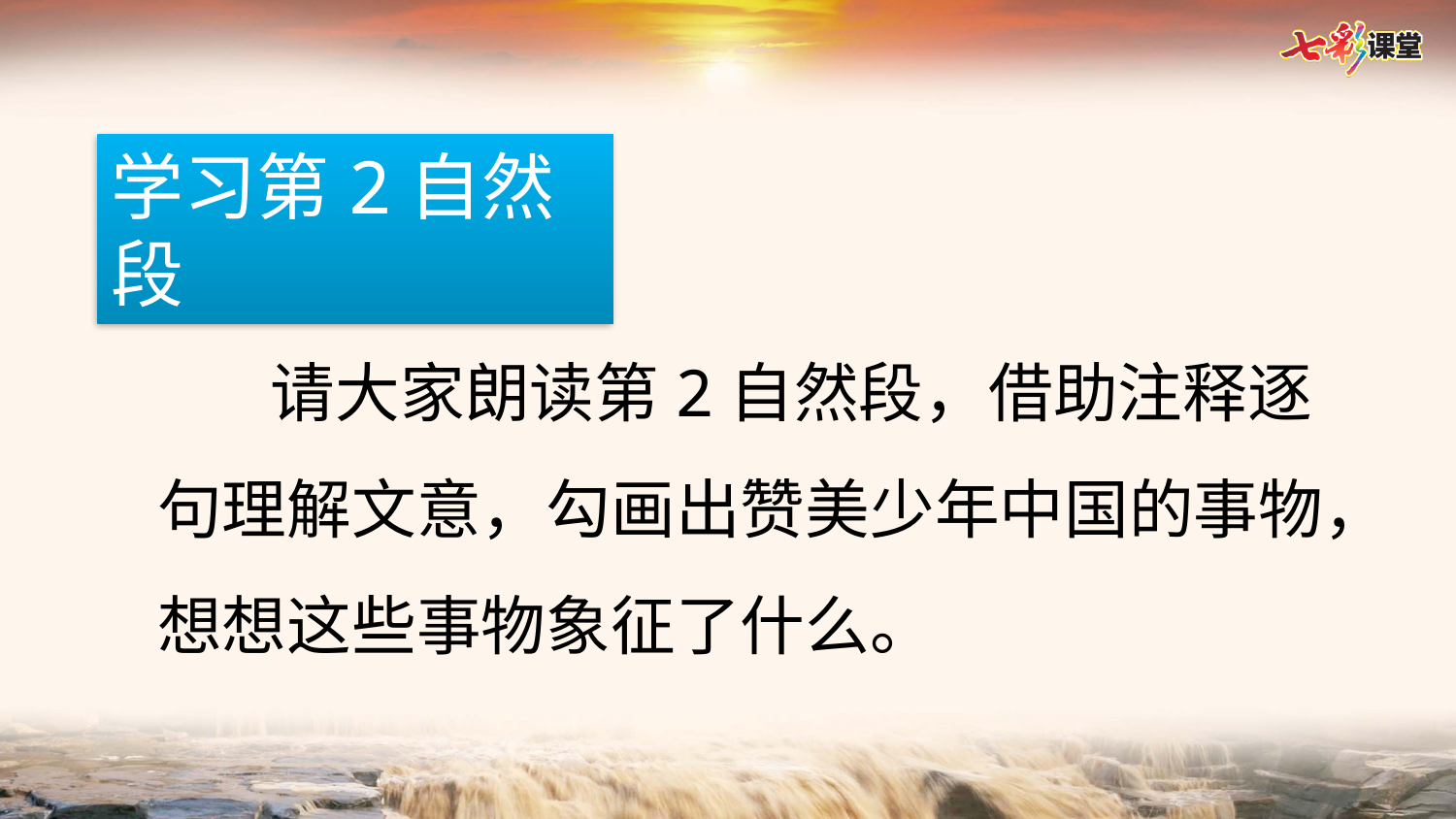

学习第2自然段
请大家朗读第2自然段，借助注释逐句理解文意，勾画出赞美少年中国的事物，想想这些事物象征了什么。